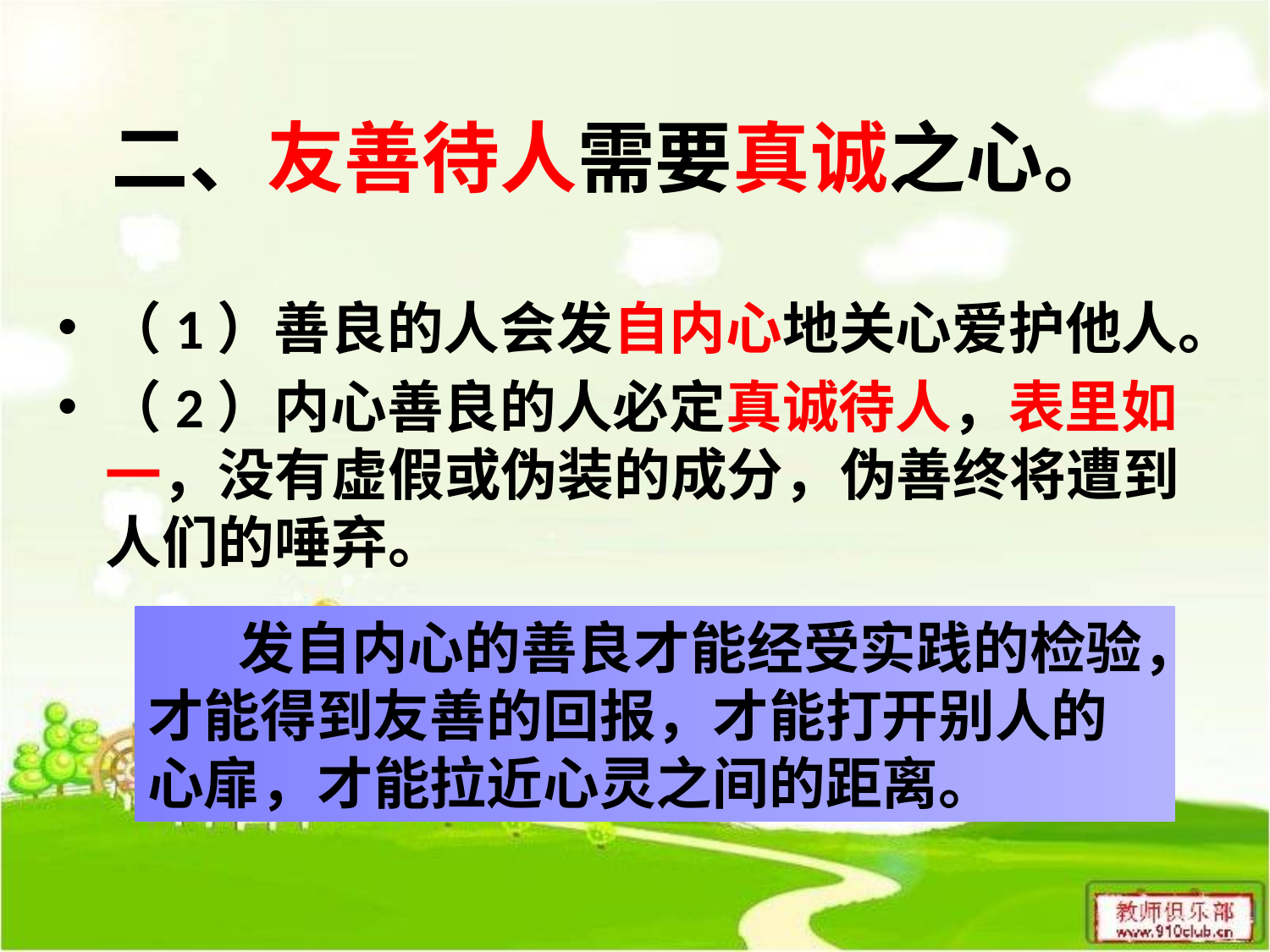

# 二、友善待人需要真诚之心。
（1）善良的人会发自内心地关心爱护他人。
（2）内心善良的人必定真诚待人，表里如一，没有虚假或伪装的成分，伪善终将遭到人们的唾弃。
      发自内心的善良才能经受实践的检验，才能得到友善的回报，才能打开别人的心扉，才能拉近心灵之间的距离。